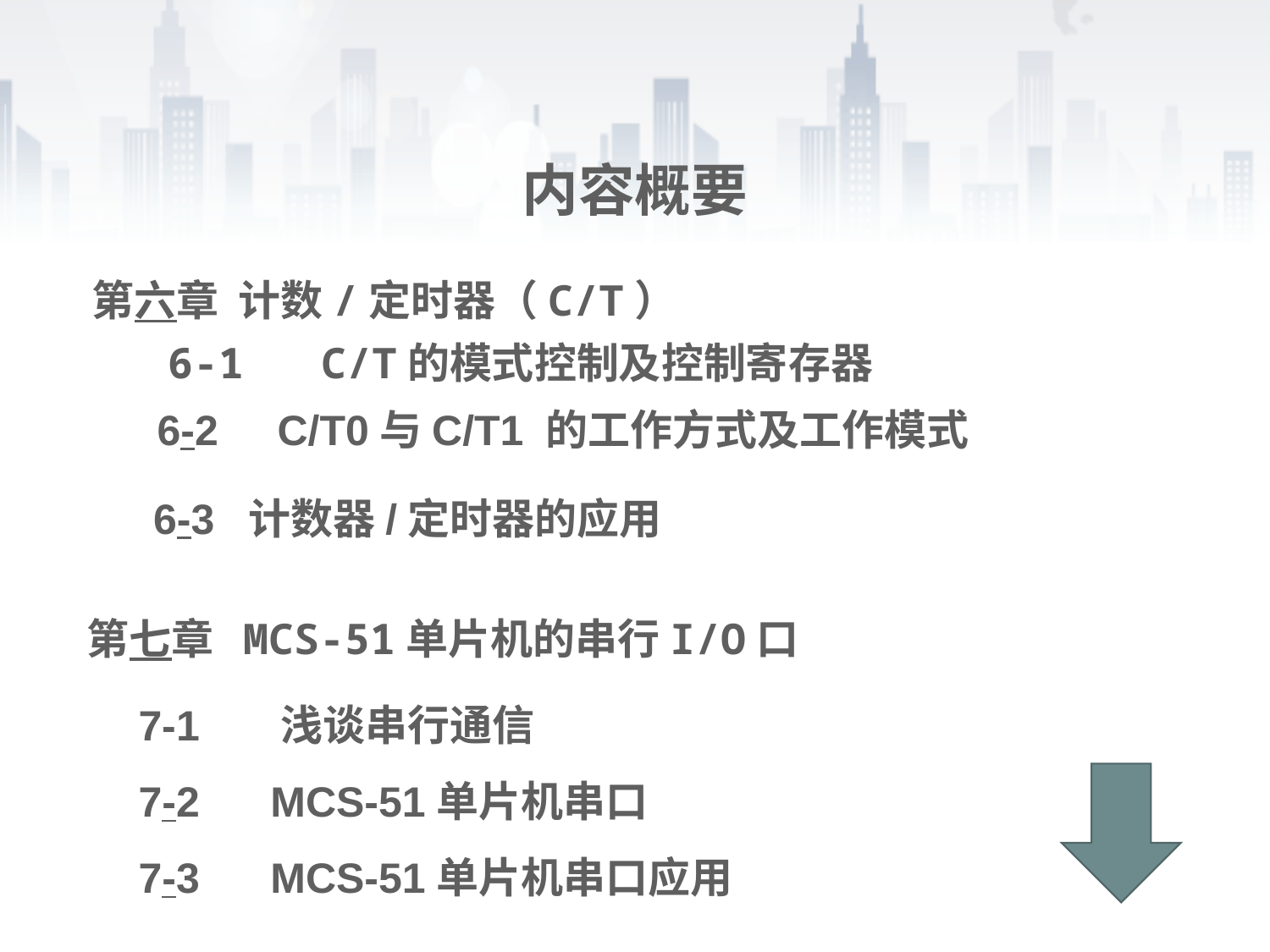

# 内容概要
第六章  计数/定时器（C/T）
   6-1   C/T的模式控制及控制寄存器

   6-2     C/T0与C/T1 的工作方式及工作模式
 6-3  计数器/定时器的应用
 第七章  MCS-51单片机的串行I/O口
      7-1      浅谈串行通信
      7-2      MCS-51单片机串口
      7-3      MCS-51单片机串口应用